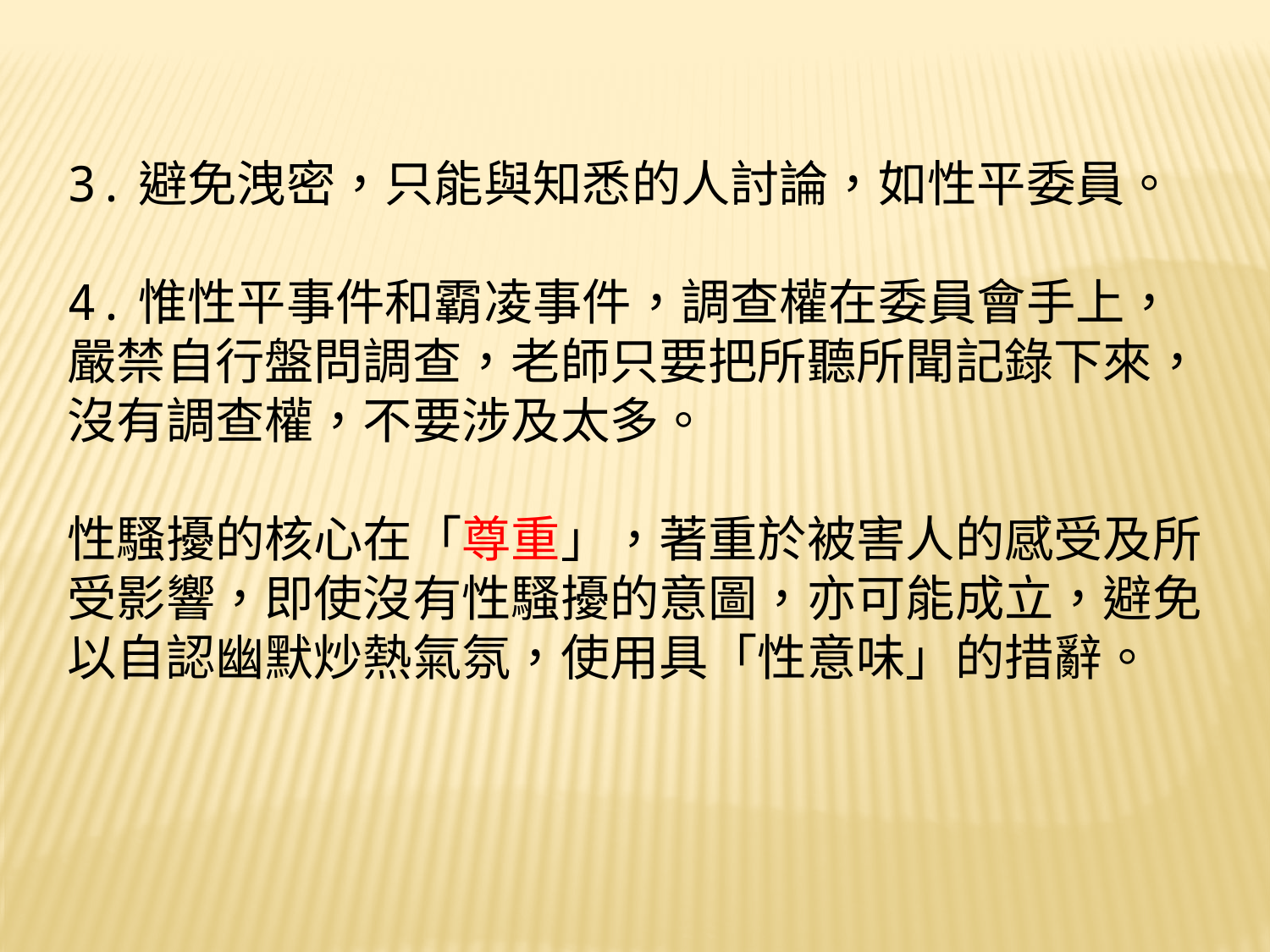

3.避免洩密，只能與知悉的人討論，如性平委員。

4.惟性平事件和霸凌事件，調查權在委員會手上，嚴禁自行盤問調查，老師只要把所聽所聞記錄下來，沒有調查權，不要涉及太多。

性騷擾的核心在「尊重」，著重於被害人的感受及所受影響，即使沒有性騷擾的意圖，亦可能成立，避免以自認幽默炒熱氣氛，使用具「性意味」的措辭。